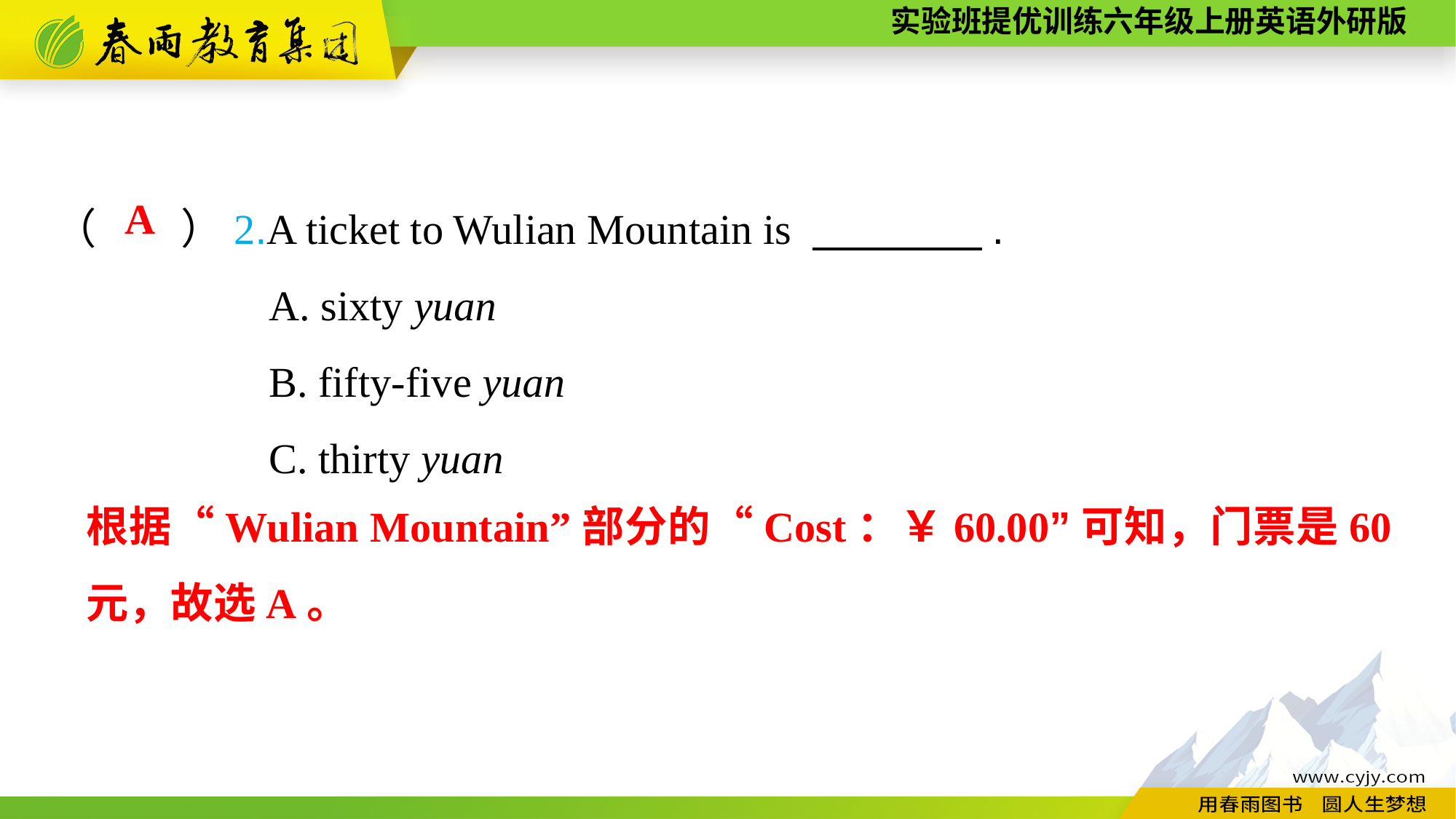

（　　）2.A ticket to Wulian Mountain is 　　　　.
A. sixty yuan
B. fifty-five yuan
C. thirty yuan
A
根据“Wulian Mountain”部分的“Cost：￥60.00”可知，门票是60元，故选A。